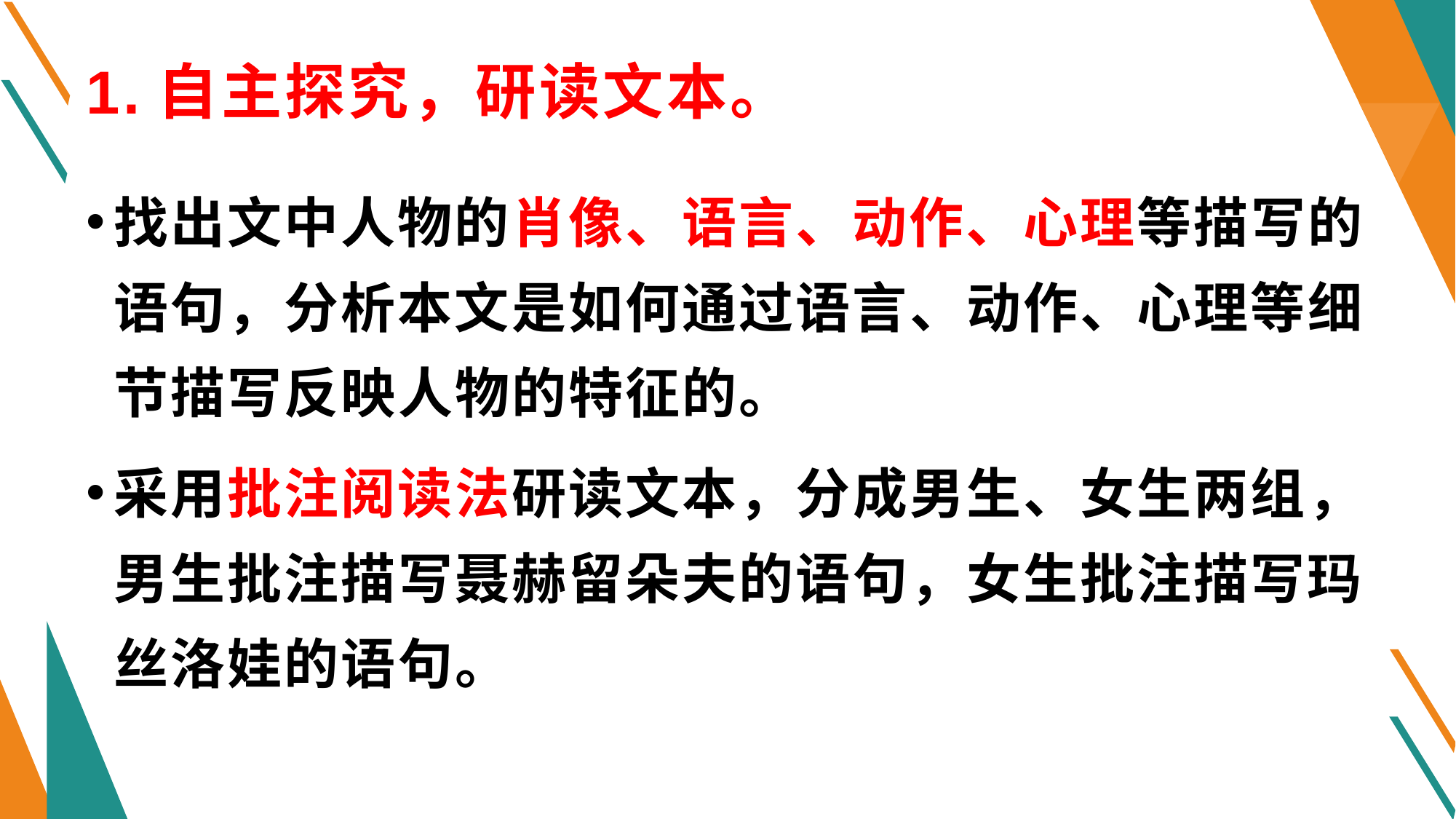

# 1.自主探究，研读文本。
找出文中人物的肖像、语言、动作、心理等描写的语句，分析本文是如何通过语言、动作、心理等细节描写反映人物的特征的。
采用批注阅读法研读文本，分成男生、女生两组，男生批注描写聂赫留朵夫的语句，女生批注描写玛丝洛娃的语句。